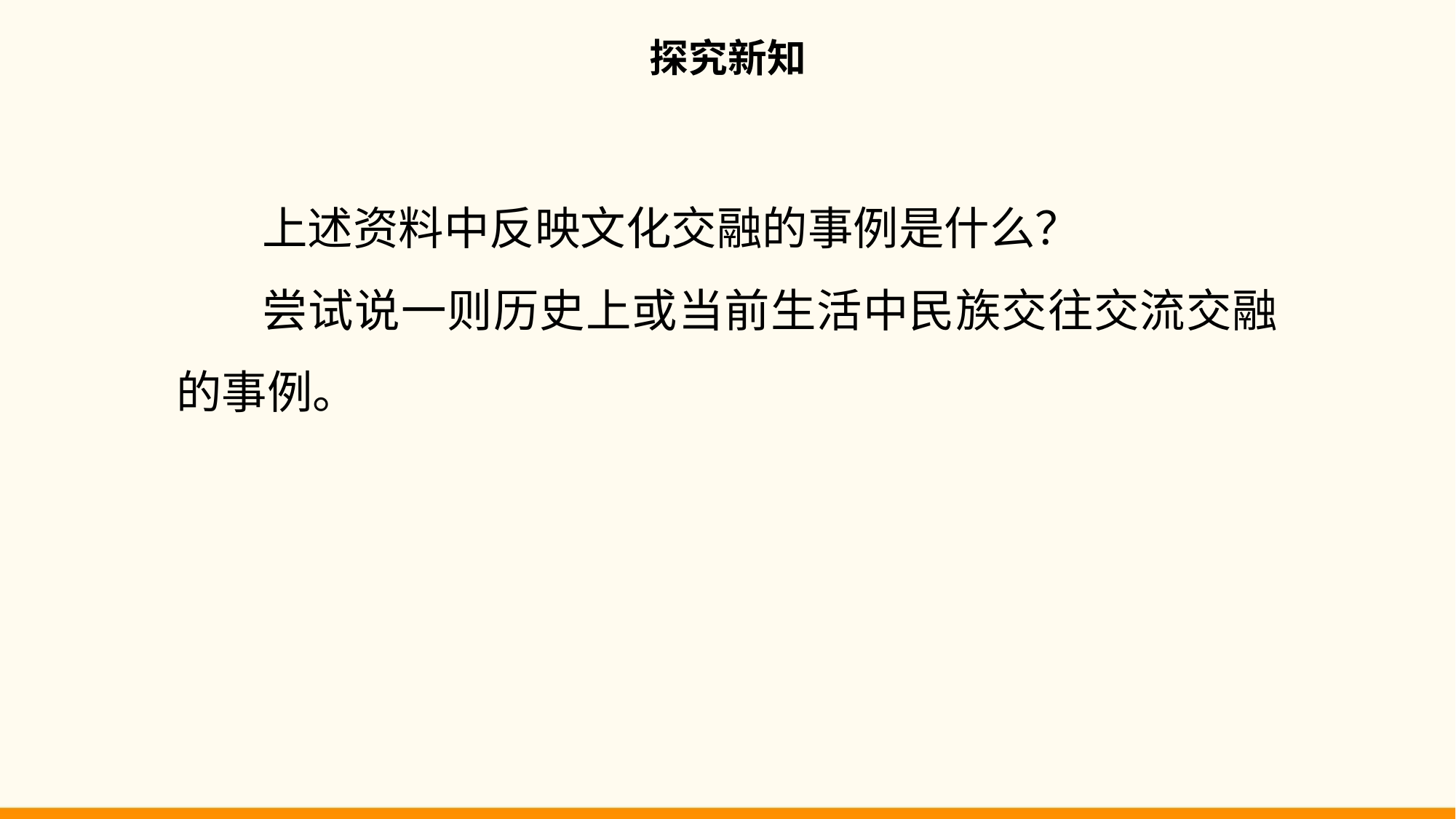

# 探究新知
上述资料中反映文化交融的事例是什么？
尝试说一则历史上或当前生活中民族交往交流交融的事例。